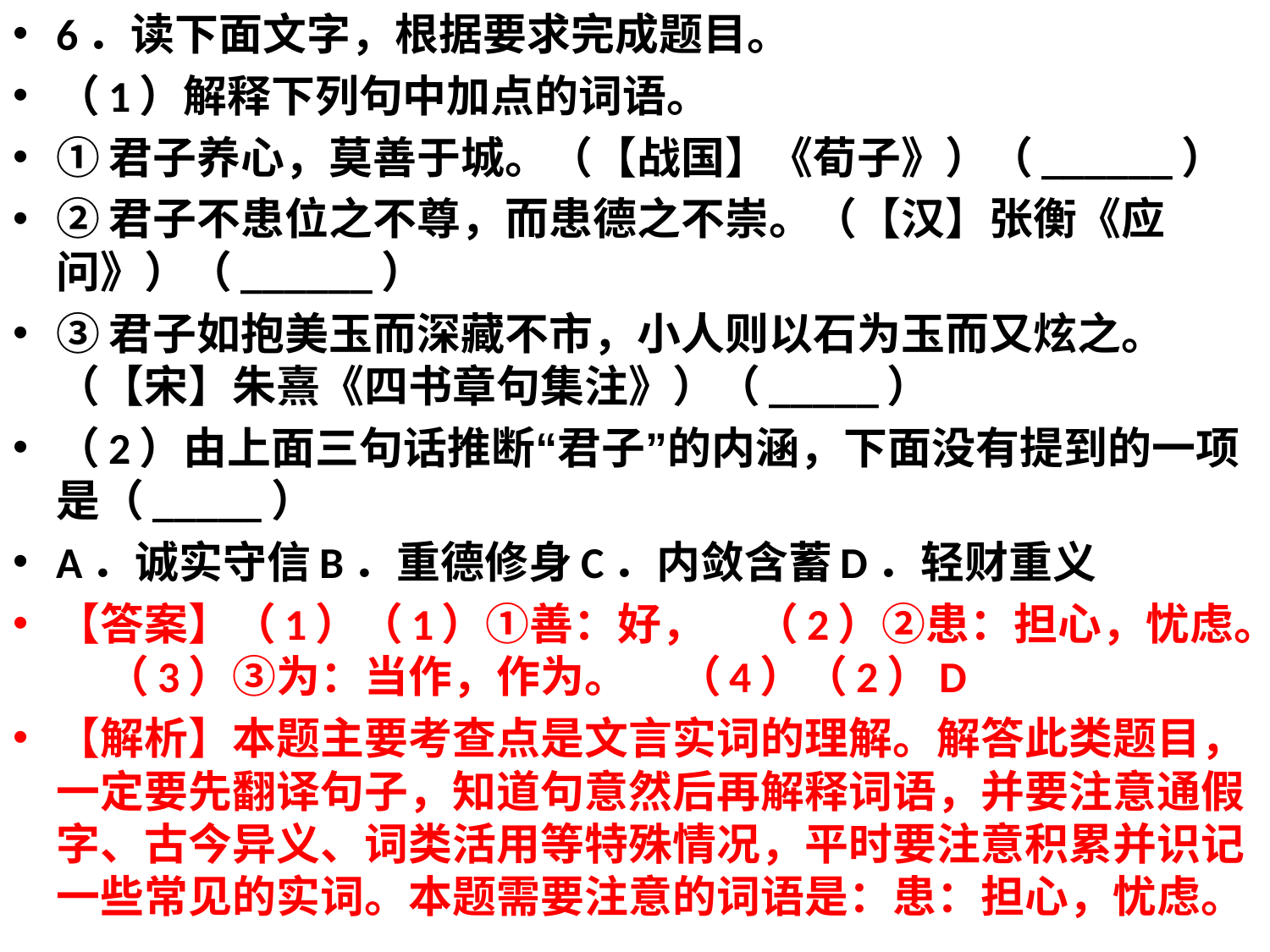

6．读下面文字，根据要求完成题目。
（1）解释下列句中加点的词语。
①君子养心，莫善于城。（【战国】《荀子》）（______）
②君子不患位之不尊，而患德之不崇。（【汉】张衡《应问》）（______）
③君子如抱美玉而深藏不市，小人则以石为玉而又炫之。（【宋】朱熹《四书章句集注》）（_____）
（2）由上面三句话推断“君子”的内涵，下面没有提到的一项是（_____）
A．诚实守信B．重德修身C．内敛含蓄D．轻财重义
【答案】（1）（1）①善：好，    （2）②患：担心，忧虑。    （3）③为：当作，作为。    （4）（2）D
【解析】本题主要考查点是文言实词的理解。解答此类题目，一定要先翻译句子，知道句意然后再解释词语，并要注意通假字、古今异义、词类活用等特殊情况，平时要注意积累并识记一些常见的实词。本题需要注意的词语是：患：担心，忧虑。

#